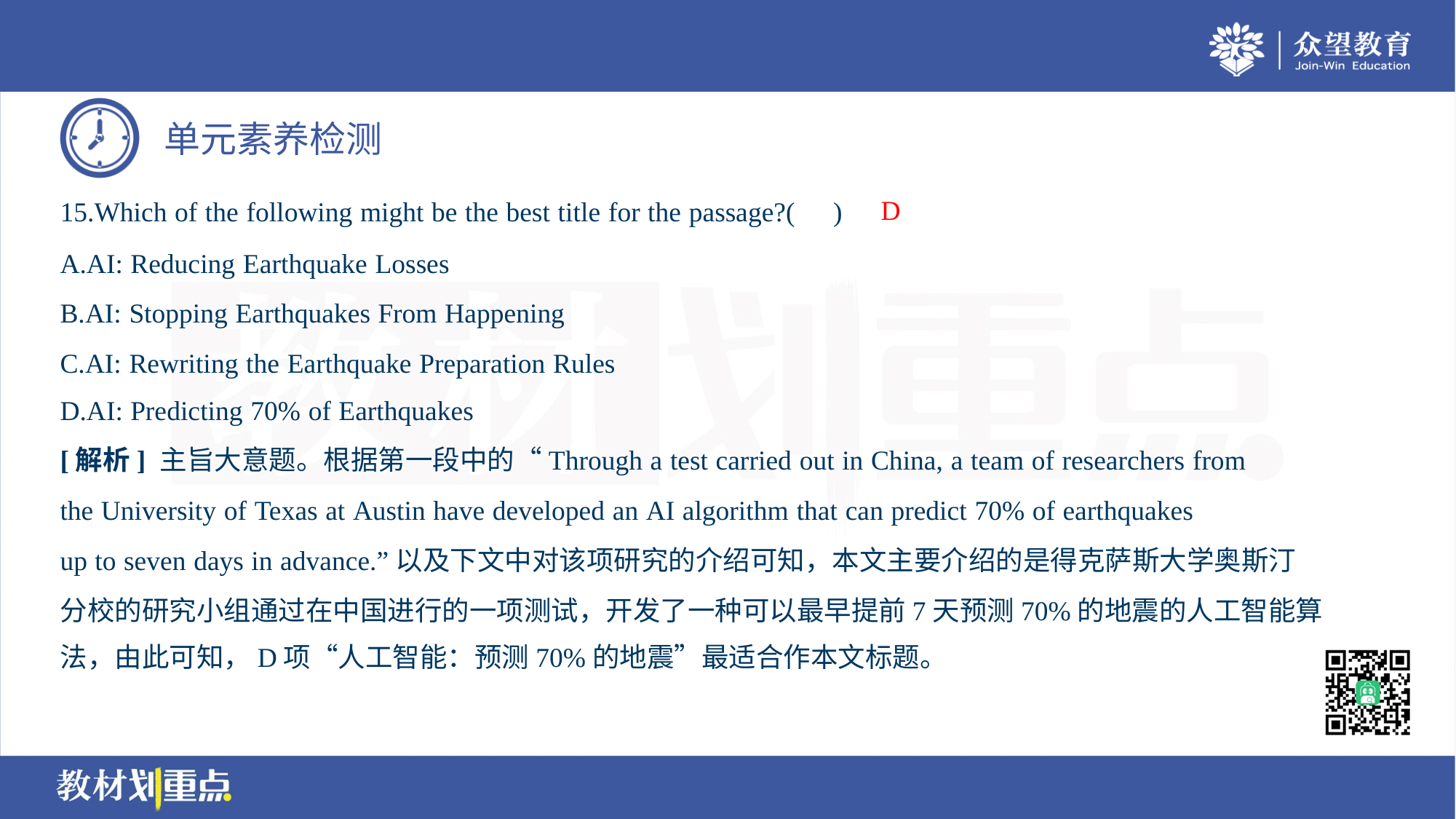

D
15.Which of the following might be the best title for the passage?(     )
A.AI: Reducing Earthquake Losses
B.AI: Stopping Earthquakes From Happening
C.AI: Rewriting the Earthquake Preparation Rules
D.AI: Predicting 70% of Earthquakes
[解析] 主旨大意题。根据第一段中的“Through a test carried out in China, a team of researchers from
the University of Texas at Austin have developed an AI algorithm that can predict 70% of earthquakes
up to seven days in advance.”以及下文中对该项研究的介绍可知，本文主要介绍的是得克萨斯大学奥斯汀
分校的研究小组通过在中国进行的一项测试，开发了一种可以最早提前7天预测70%的地震的人工智能算
法，由此可知，D项“人工智能：预测70%的地震”最适合作本文标题。